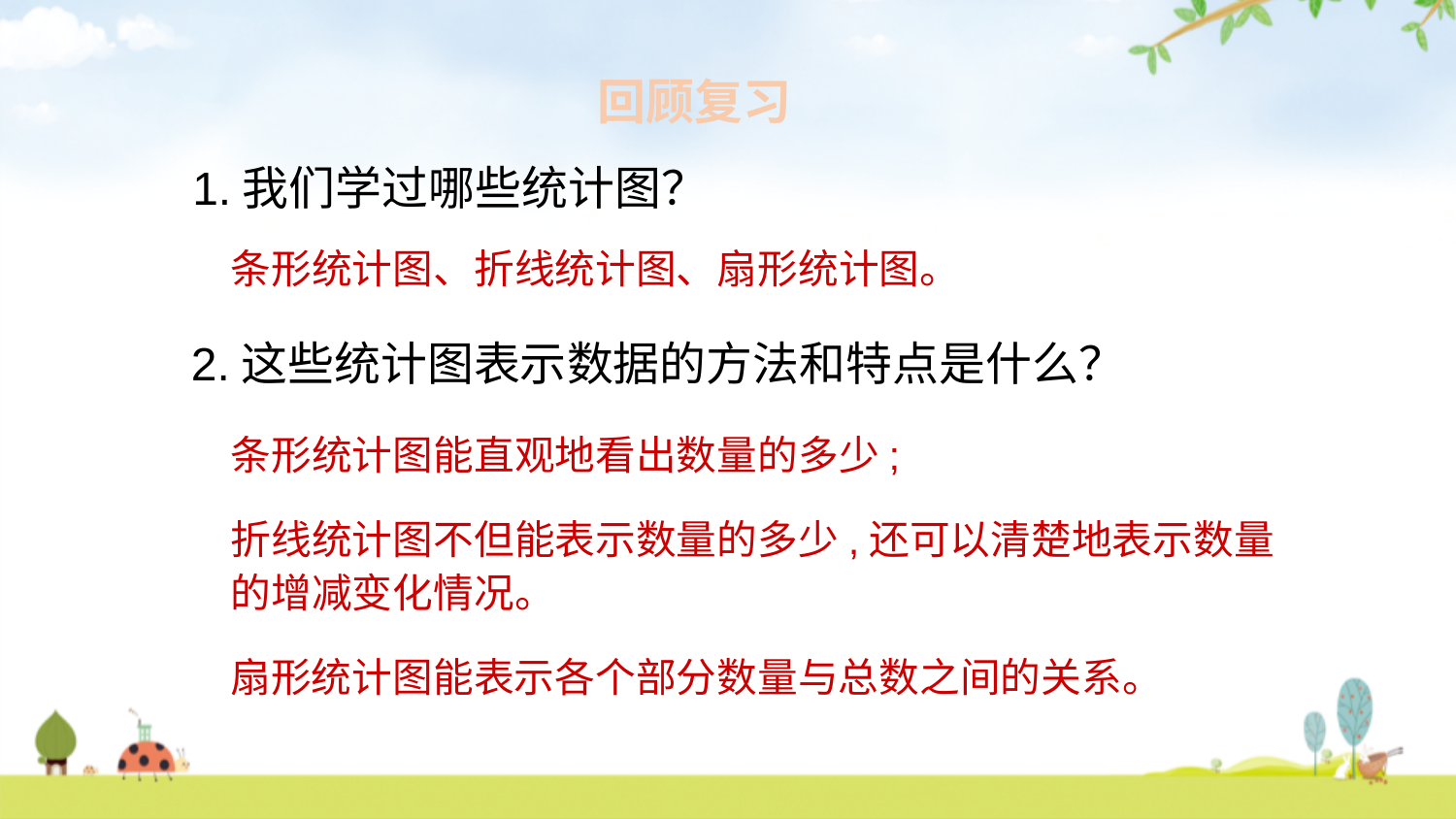

回顾复习
1.我们学过哪些统计图？
条形统计图、折线统计图、扇形统计图。
2.这些统计图表示数据的方法和特点是什么？
条形统计图能直观地看出数量的多少;
折线统计图不但能表示数量的多少,还可以清楚地表示数量的增减变化情况。
扇形统计图能表示各个部分数量与总数之间的关系。